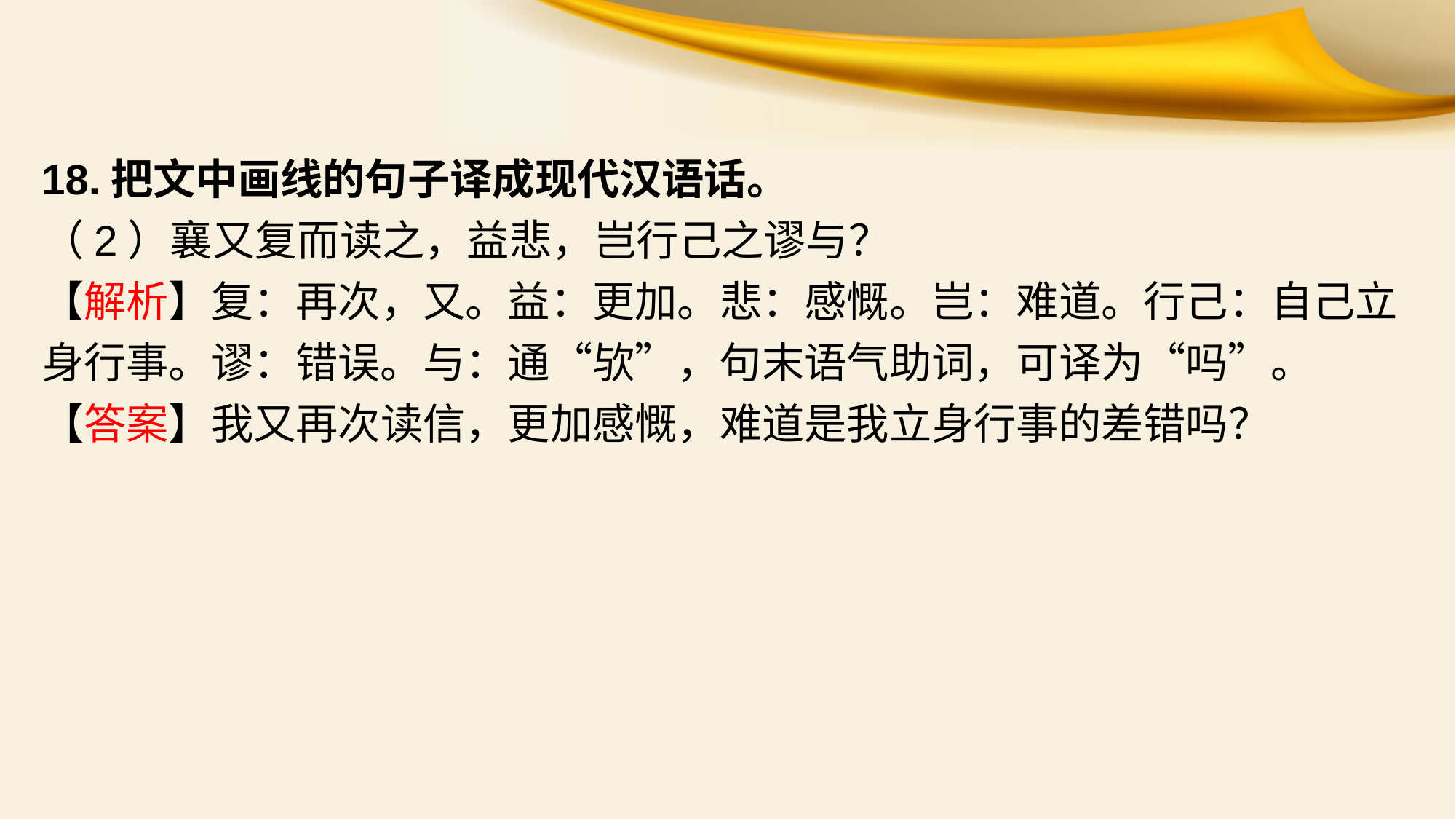

18.把文中画线的句子译成现代汉语话。
（2）襄又复而读之，益悲，岂行己之谬与？
【解析】复：再次，又。益：更加。悲：感慨。岂：难道。行己：自己立身行事。谬：错误。与：通“欤”，句末语气助词，可译为“吗”。
【答案】我又再次读信，更加感慨，难道是我立身行事的差错吗？